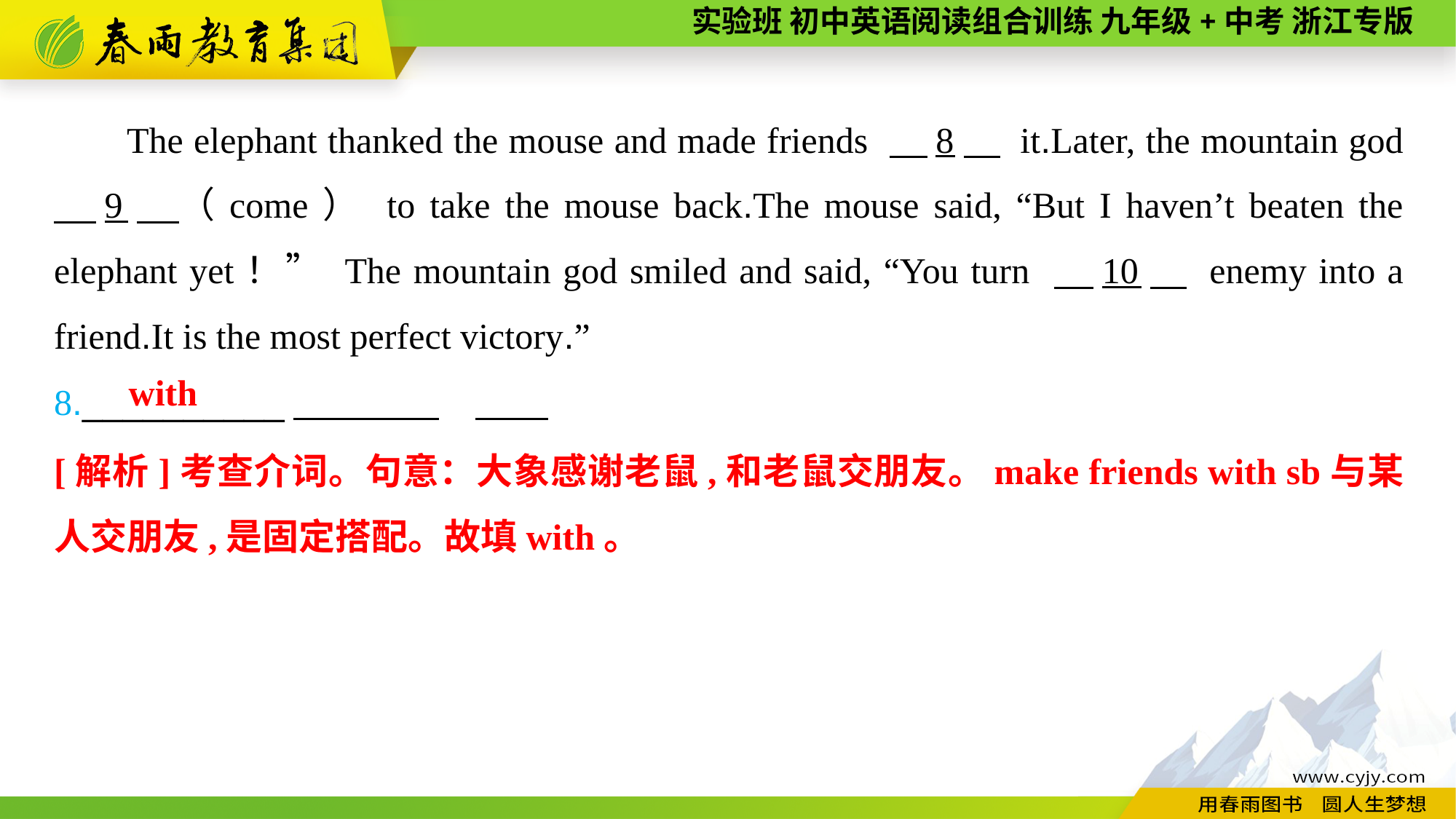

The elephant thanked the mouse and made friends 　8　 it.Later, the mountain god 　9　（come） to take the mouse back.The mouse said, “But I haven’t beaten the elephant yet！” The mountain god smiled and said, “You turn 　10　 enemy into a friend.It is the most perfect victory.”
8.__________
with
[解析]考查介词。句意：大象感谢老鼠,和老鼠交朋友。make friends with sb与某人交朋友,是固定搭配。故填with。